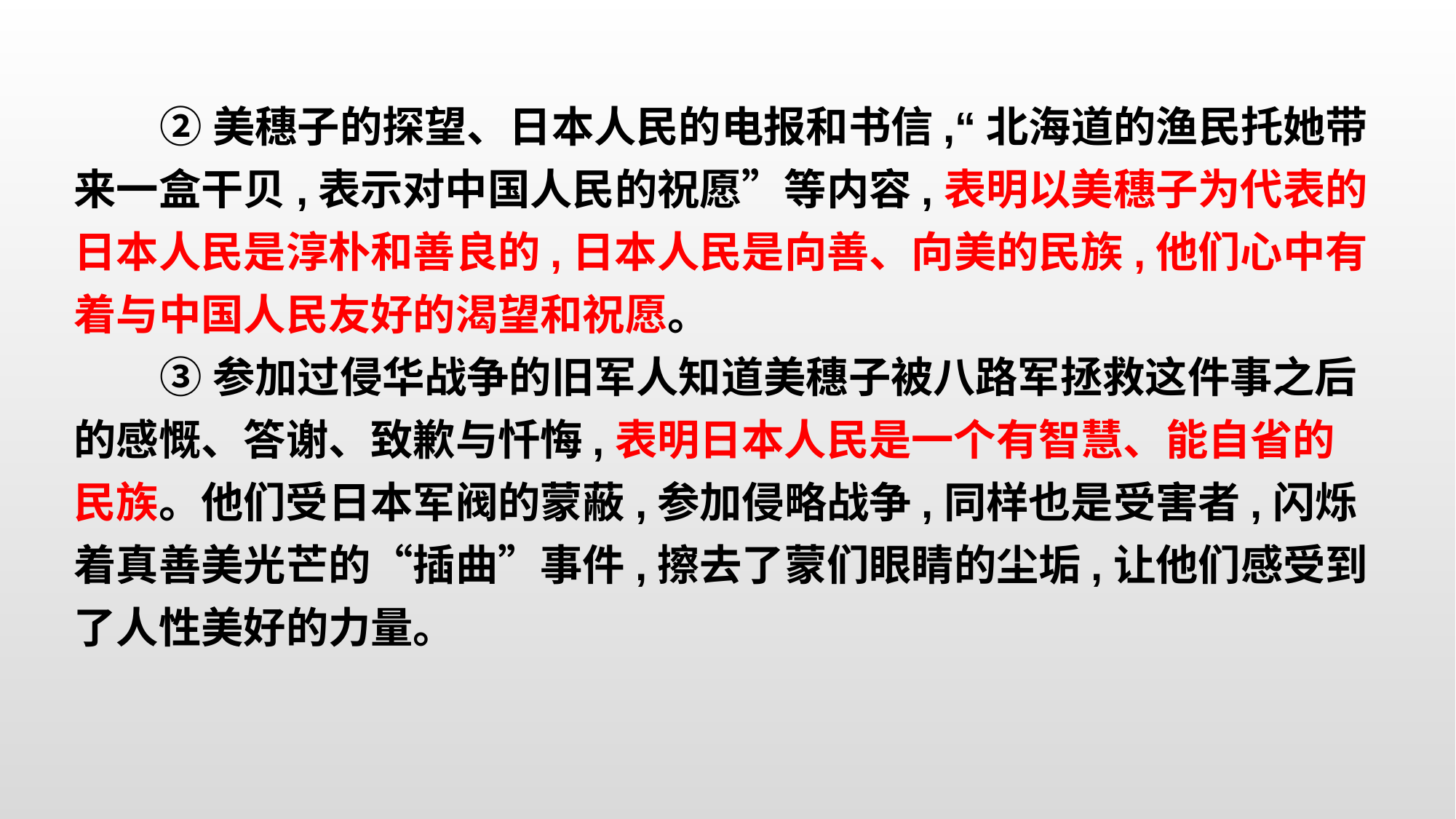

②美穗子的探望、日本人民的电报和书信,“北海道的渔民托她带来一盒干贝,表示对中国人民的祝愿”等内容,表明以美穗子为代表的日本人民是淳朴和善良的,日本人民是向善、向美的民族,他们心中有着与中国人民友好的渴望和祝愿。
③参加过侵华战争的旧军人知道美穗子被八路军拯救这件事之后的感慨、答谢、致歉与忏悔,表明日本人民是一个有智慧、能自省的民族。他们受日本军阀的蒙蔽,参加侵略战争,同样也是受害者,闪烁着真善美光芒的“插曲”事件,擦去了蒙们眼睛的尘垢,让他们感受到了人性美好的力量。